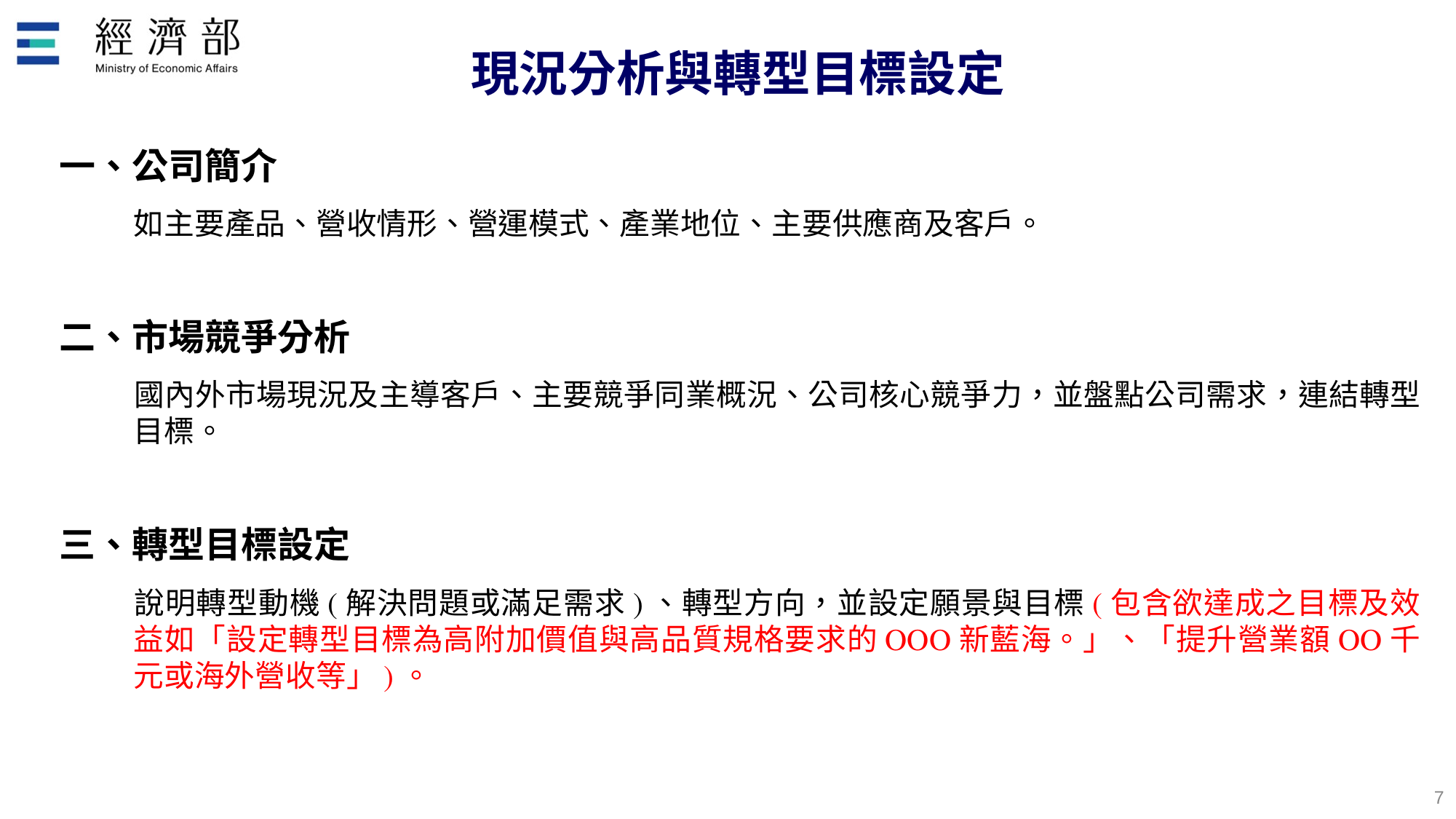

現況分析與轉型目標設定
一、公司簡介
	如主要產品、營收情形、營運模式、產業地位、主要供應商及客戶。

二、市場競爭分析
	國內外市場現況及主導客戶、主要競爭同業概況、公司核心競爭力，並盤點公司需求，連結轉型目標。

三、轉型目標設定
	說明轉型動機(解決問題或滿足需求)、轉型方向，並設定願景與目標(包含欲達成之目標及效益如「設定轉型目標為高附加價值與高品質規格要求的OOO新藍海。」、「提升營業額OO千元或海外營收等」)。
7
新商模營收目標
8